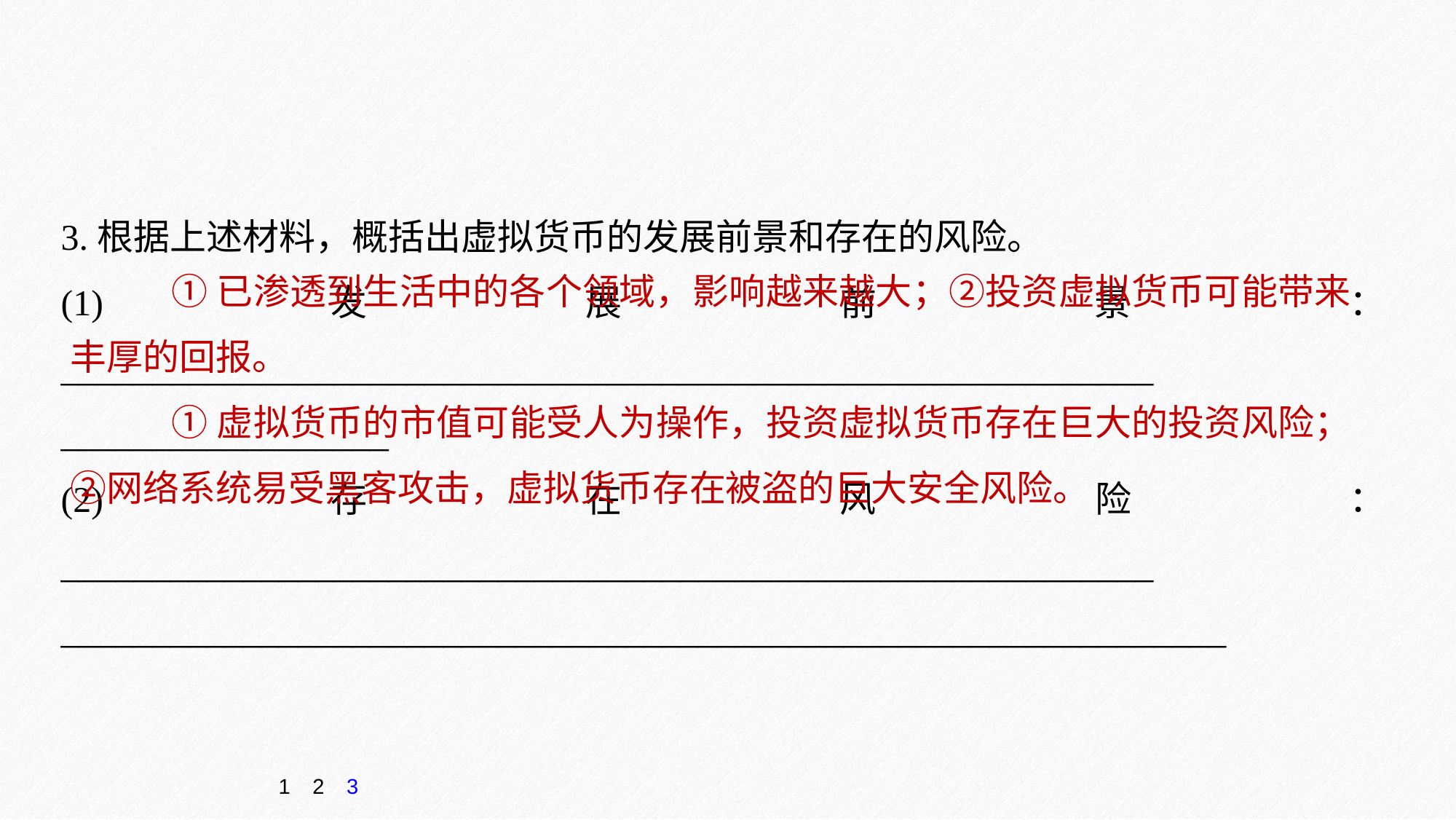

3.根据上述材料，概括出虚拟货币的发展前景和存在的风险。
(1)发展前景：____________________________________________________________
__________________
(2)存在风险：____________________________________________________________
________________________________________________________________
            ①已渗透到生活中的各个领域，影响越来越大；②投资虚拟货币可能带来丰厚的回报。
            ①虚拟货币的市值可能受人为操作，投资虚拟货币存在巨大的投资风险；②网络系统易受黑客攻击，虚拟货币存在被盗的巨大安全风险。
1
2
3